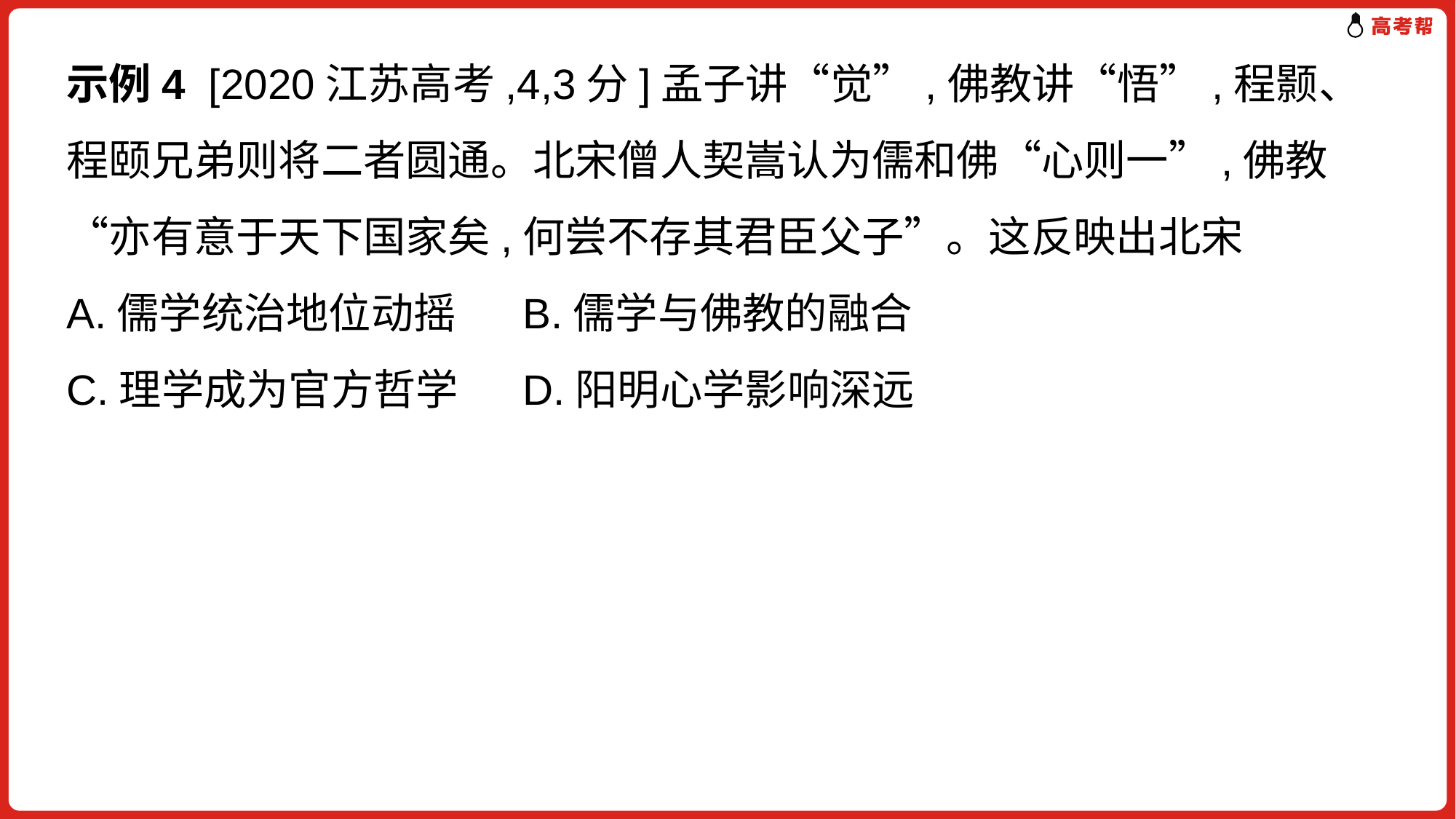

示例4  [2020江苏高考,4,3分]孟子讲“觉”,佛教讲“悟”,程颢、程颐兄弟则将二者圆通。北宋僧人契嵩认为儒和佛“心则一”,佛教“亦有意于天下国家矣,何尝不存其君臣父子”。这反映出北宋
A.儒学统治地位动摇   	 B.儒学与佛教的融合
C.理学成为官方哲学 	 D.阳明心学影响深远